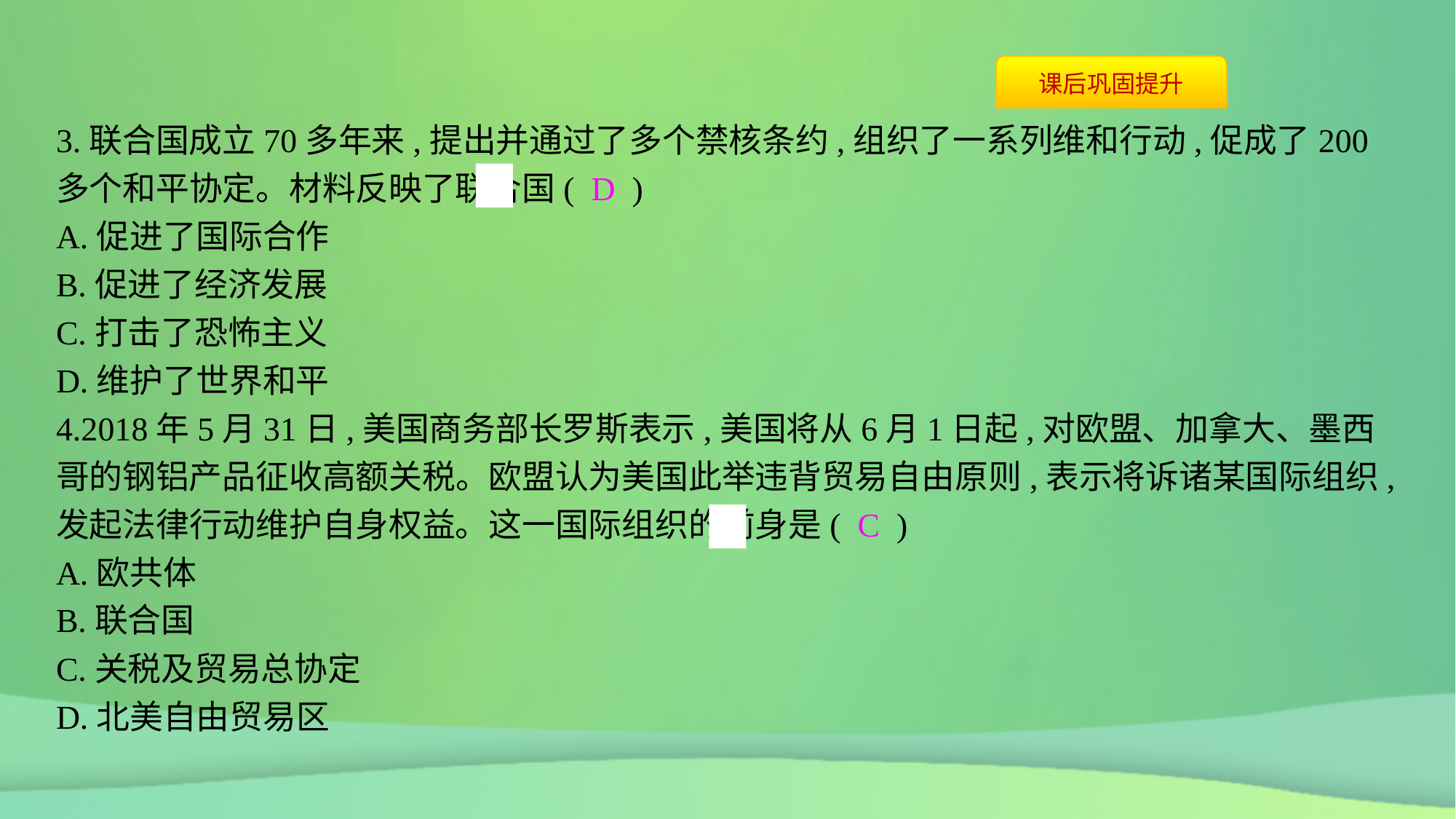

3.联合国成立70多年来,提出并通过了多个禁核条约,组织了一系列维和行动,促成了200多个和平协定。材料反映了联合国(  D  )
A.促进了国际合作
B.促进了经济发展
C.打击了恐怖主义
D.维护了世界和平
4.2018年5月31日,美国商务部长罗斯表示,美国将从6月1日起,对欧盟、加拿大、墨西哥的钢铝产品征收高额关税。欧盟认为美国此举违背贸易自由原则,表示将诉诸某国际组织,发起法律行动维护自身权益。这一国际组织的前身是(  C  )
A.欧共体
B.联合国
C.关税及贸易总协定
D.北美自由贸易区